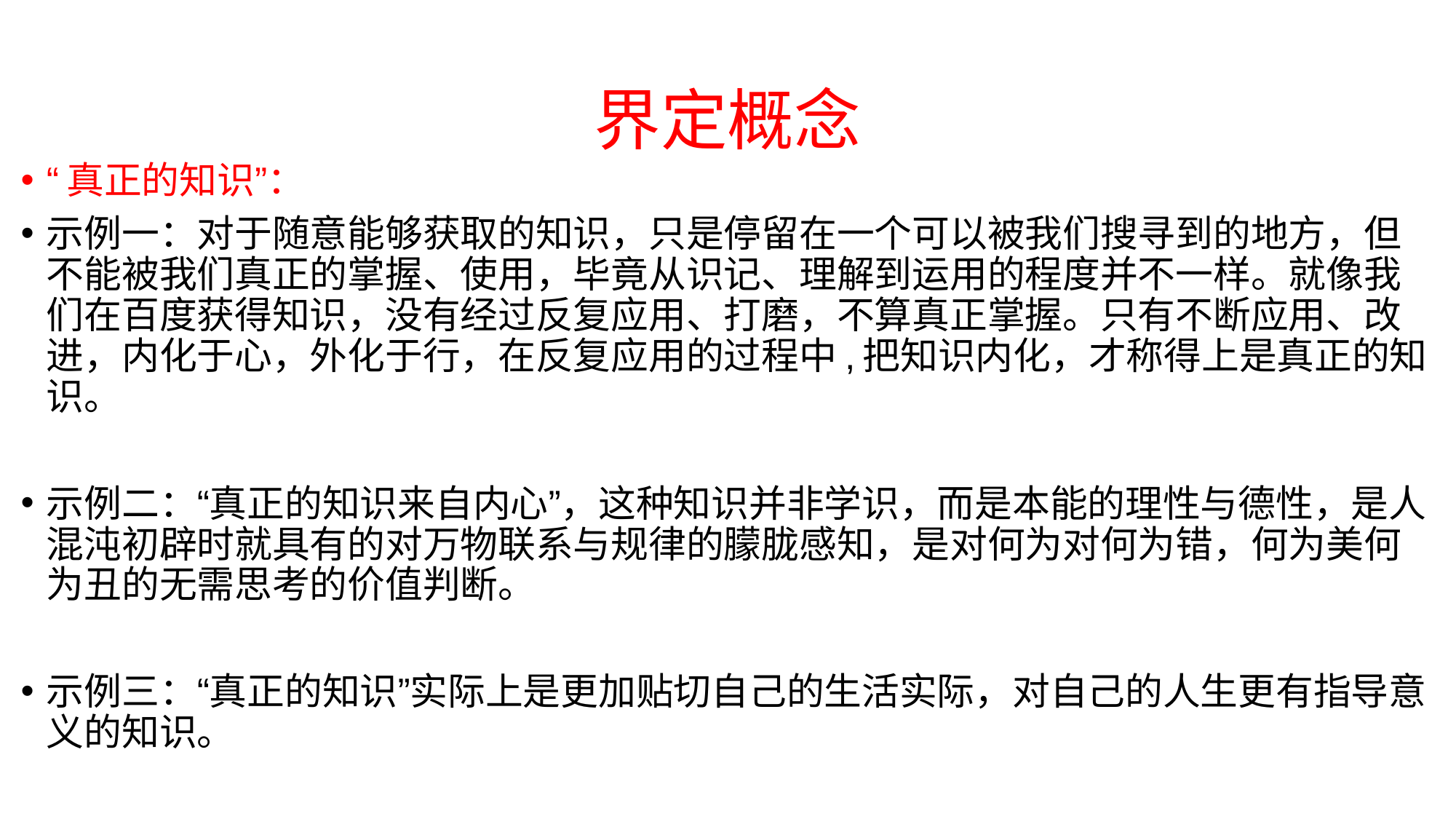

# 界定概念
“真正的知识”：
示例一：对于随意能够获取的知识，只是停留在一个可以被我们搜寻到的地方，但不能被我们真正的掌握、使用，毕竟从识记、理解到运用的程度并不一样。就像我们在百度获得知识，没有经过反复应用、打磨，不算真正掌握。只有不断应用、改进，内化于心，外化于行，在反复应用的过程中,把知识内化，才称得上是真正的知识。

示例二：“真正的知识来自内心”，这种知识并非学识，而是本能的理性与德性，是人混沌初辟时就具有的对万物联系与规律的朦胧感知，是对何为对何为错，何为美何为丑的无需思考的价值判断。

示例三：“真正的知识”实际上是更加贴切自己的生活实际，对自己的人生更有指导意义的知识。